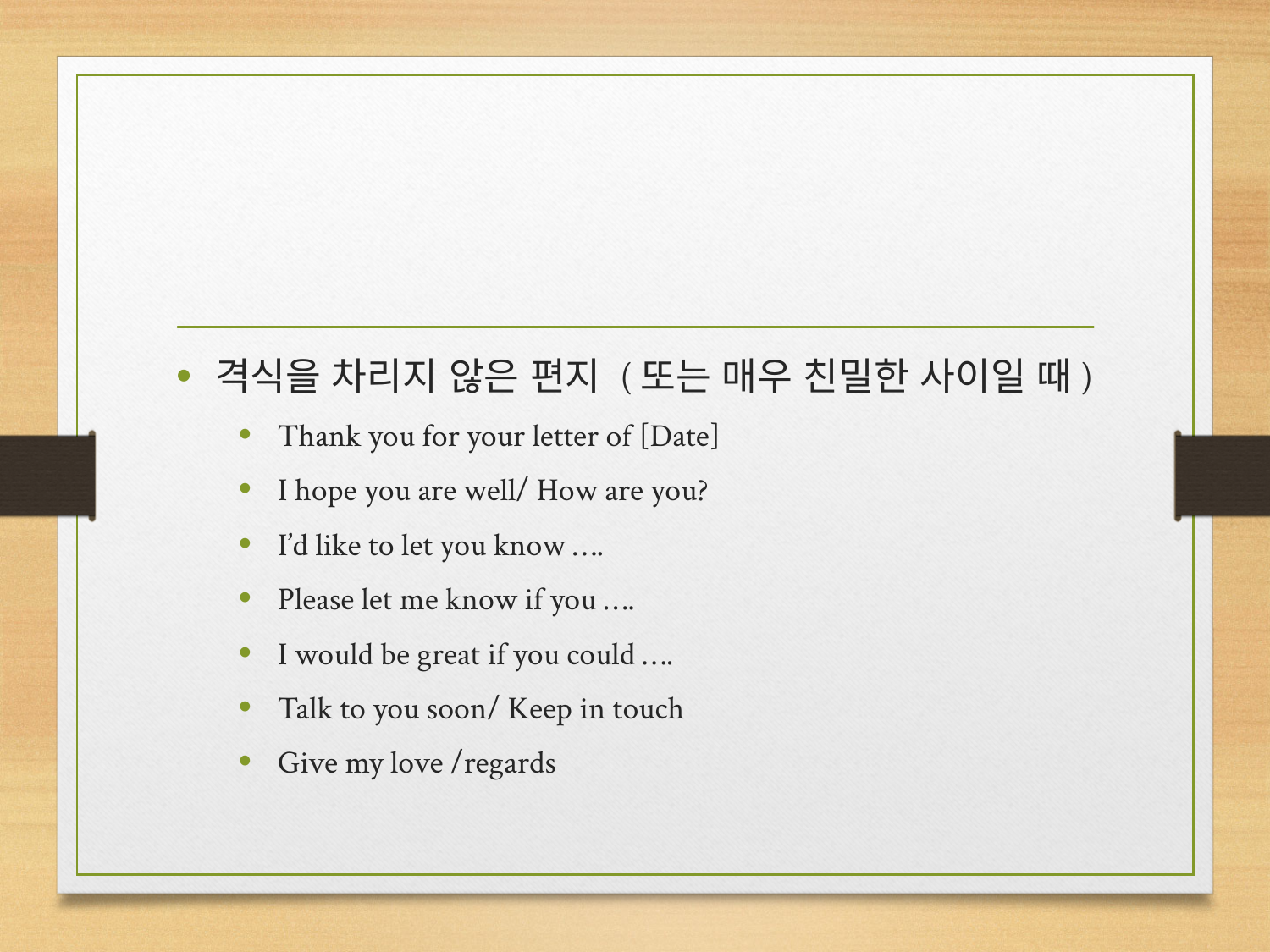

#
격식을 차리지 않은 편지 (또는 매우 친밀한 사이일 때)
Thank you for your letter of [Date]
I hope you are well/ How are you?
I’d like to let you know ….
Please let me know if you ….
I would be great if you could ….
Talk to you soon/ Keep in touch
Give my love /regards